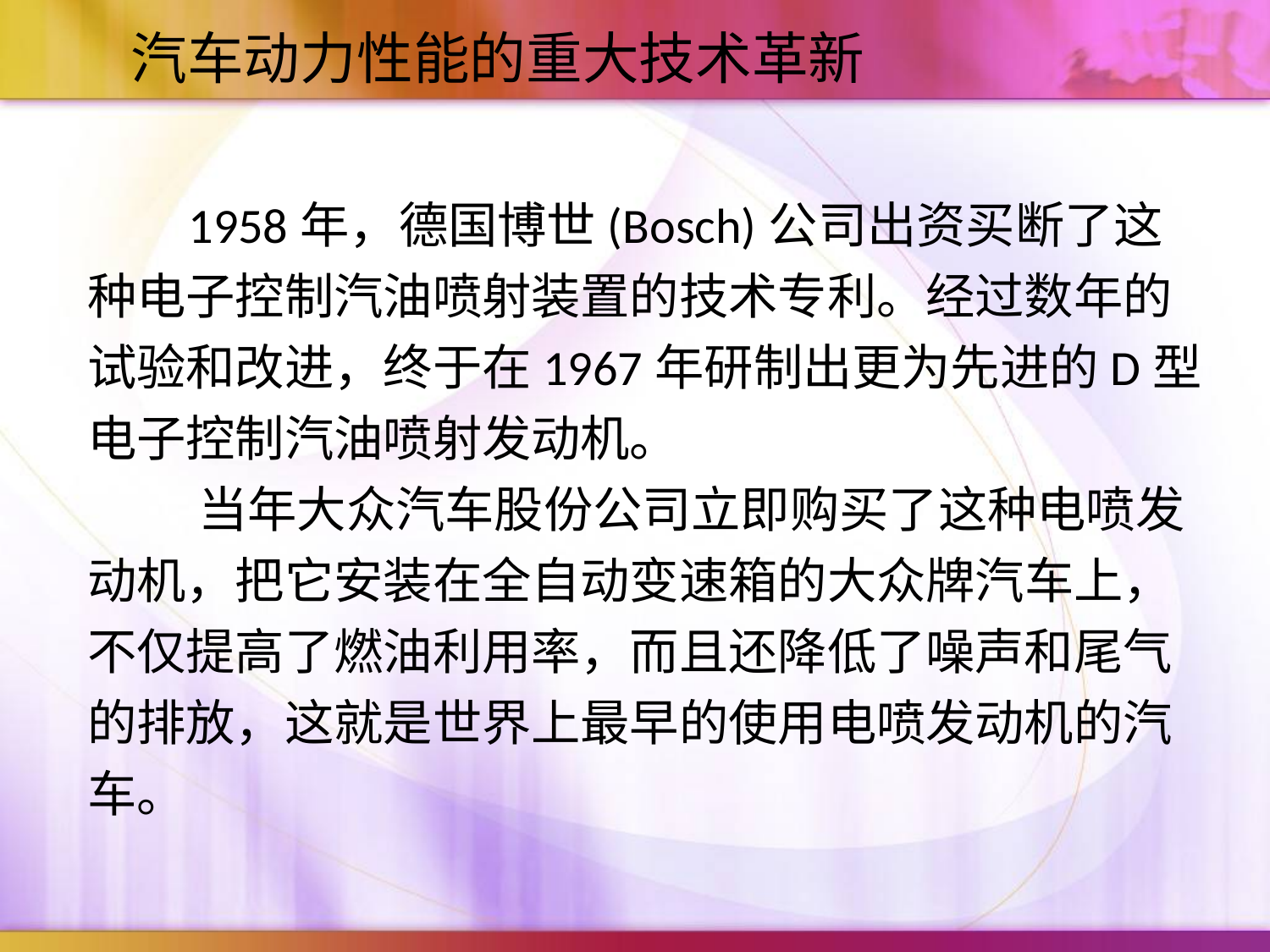

汽车动力性能的重大技术革新
         1958年，德国博世(Bosch)公司出资买断了这种电子控制汽油喷射装置的技术专利。经过数年的试验和改进，终于在1967年研制出更为先进的D型电子控制汽油喷射发动机。
         当年大众汽车股份公司立即购买了这种电喷发动机，把它安装在全自动变速箱的大众牌汽车上，不仅提高了燃油利用率，而且还降低了噪声和尾气的排放，这就是世界上最早的使用电喷发动机的汽车。